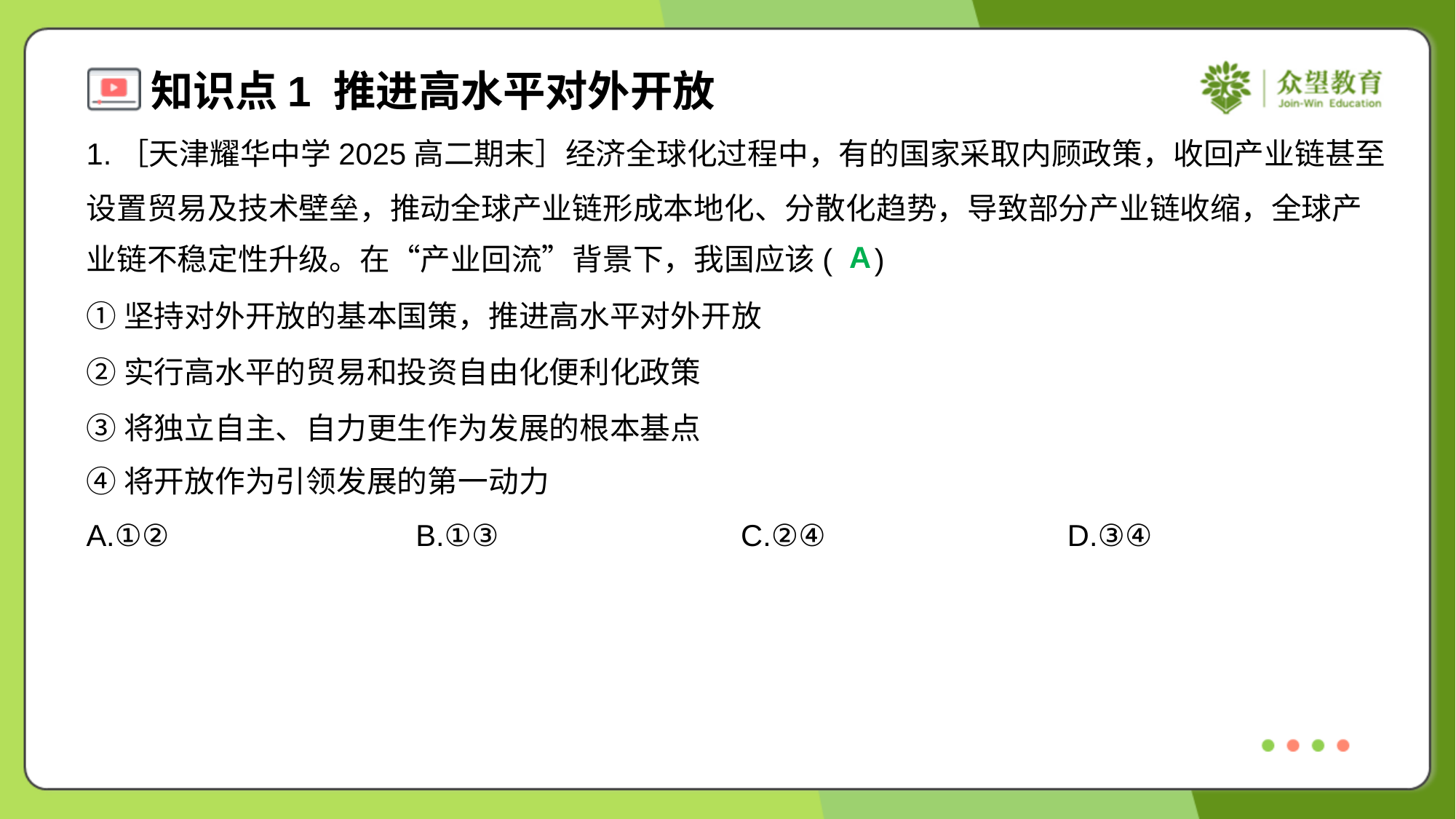

1.［天津耀华中学2025高二期末］经济全球化过程中，有的国家采取内顾政策，收回产业链甚至
设置贸易及技术壁垒，推动全球产业链形成本地化、分散化趋势，导致部分产业链收缩，全球产
业链不稳定性升级。在“产业回流”背景下，我国应该(     )
A
①坚持对外开放的基本国策，推进高水平对外开放
②实行高水平的贸易和投资自由化便利化政策
③将独立自主、自力更生作为发展的根本基点
④将开放作为引领发展的第一动力
A.①②	B.①③	C.②④	D.③④